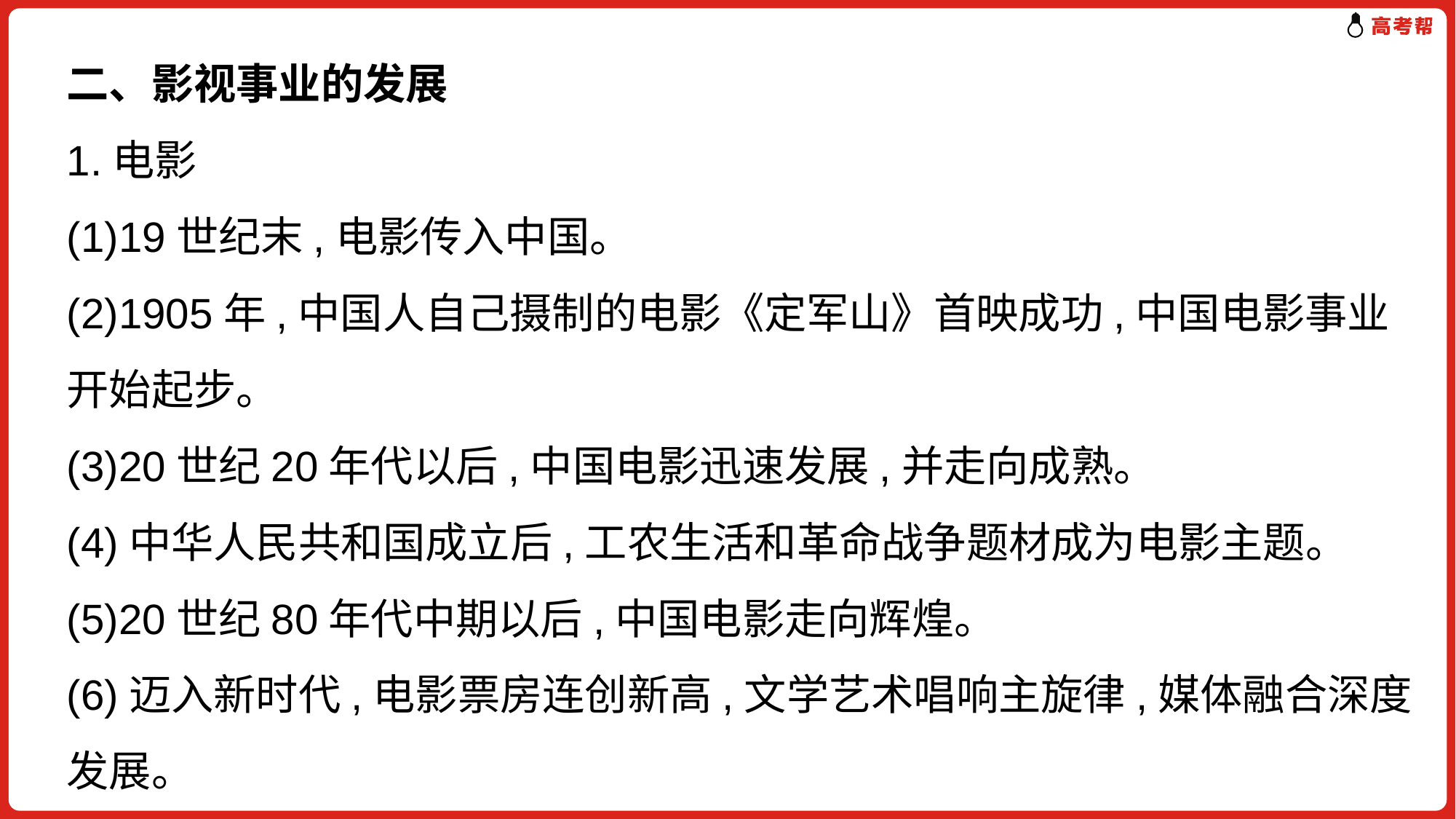

二、影视事业的发展
1.电影
(1)19世纪末,电影传入中国。
(2)1905年,中国人自己摄制的电影《定军山》首映成功,中国电影事业开始起步。
(3)20世纪20年代以后,中国电影迅速发展,并走向成熟。
(4)中华人民共和国成立后,工农生活和革命战争题材成为电影主题。
(5)20世纪80年代中期以后,中国电影走向辉煌。
(6)迈入新时代,电影票房连创新高,文学艺术唱响主旋律,媒体融合深度发展。